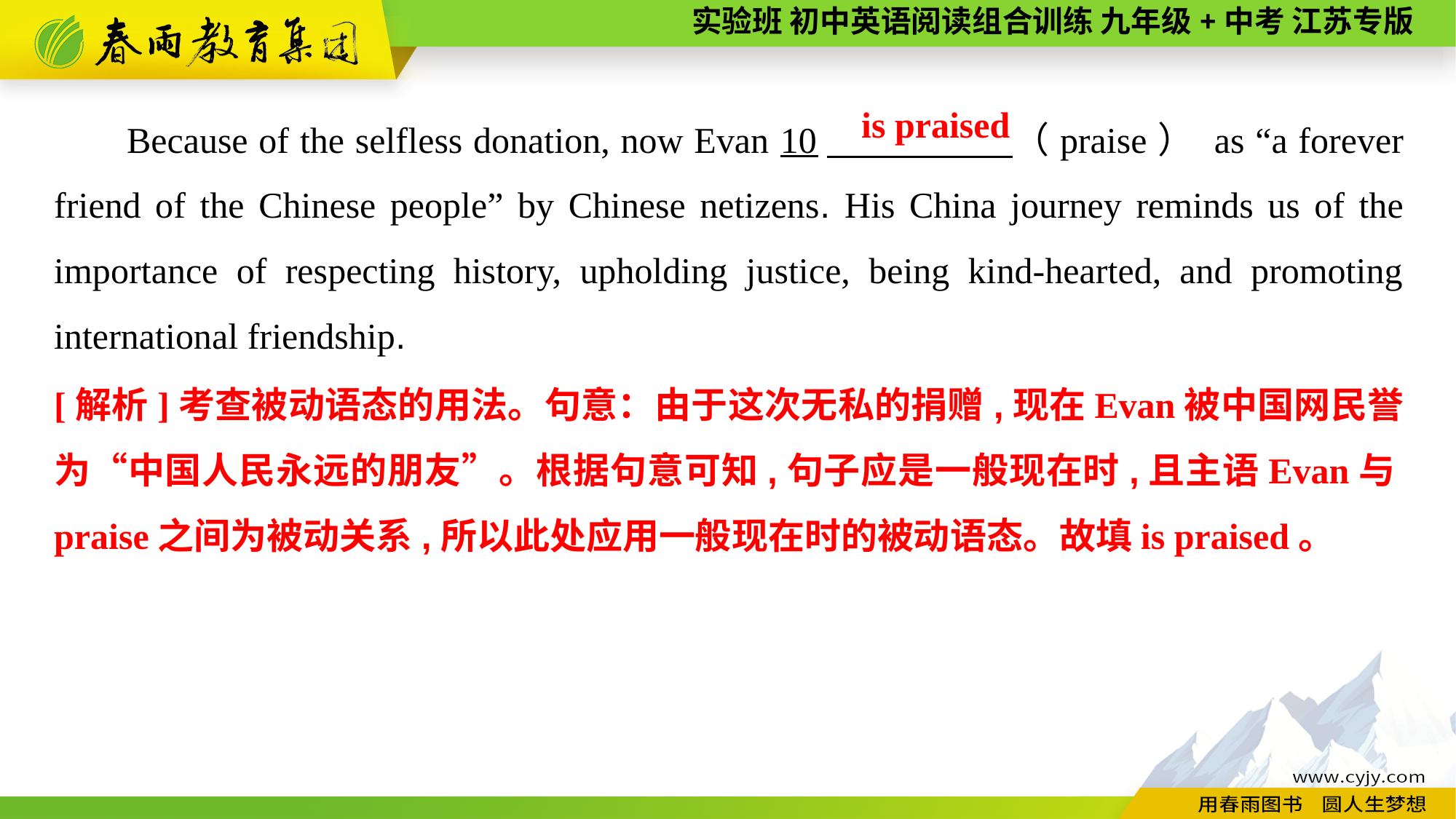

Because of the selfless donation, now Evan 10　               （praise） as “a forever friend of the Chinese people” by Chinese netizens. His China journey reminds us of the importance of respecting history, upholding justice, being kind-hearted, and promoting international friendship.
is praised
[解析]考查被动语态的用法。句意：由于这次无私的捐赠,现在Evan被中国网民誉为“中国人民永远的朋友”。根据句意可知,句子应是一般现在时,且主语Evan与praise之间为被动关系,所以此处应用一般现在时的被动语态。故填is praised。